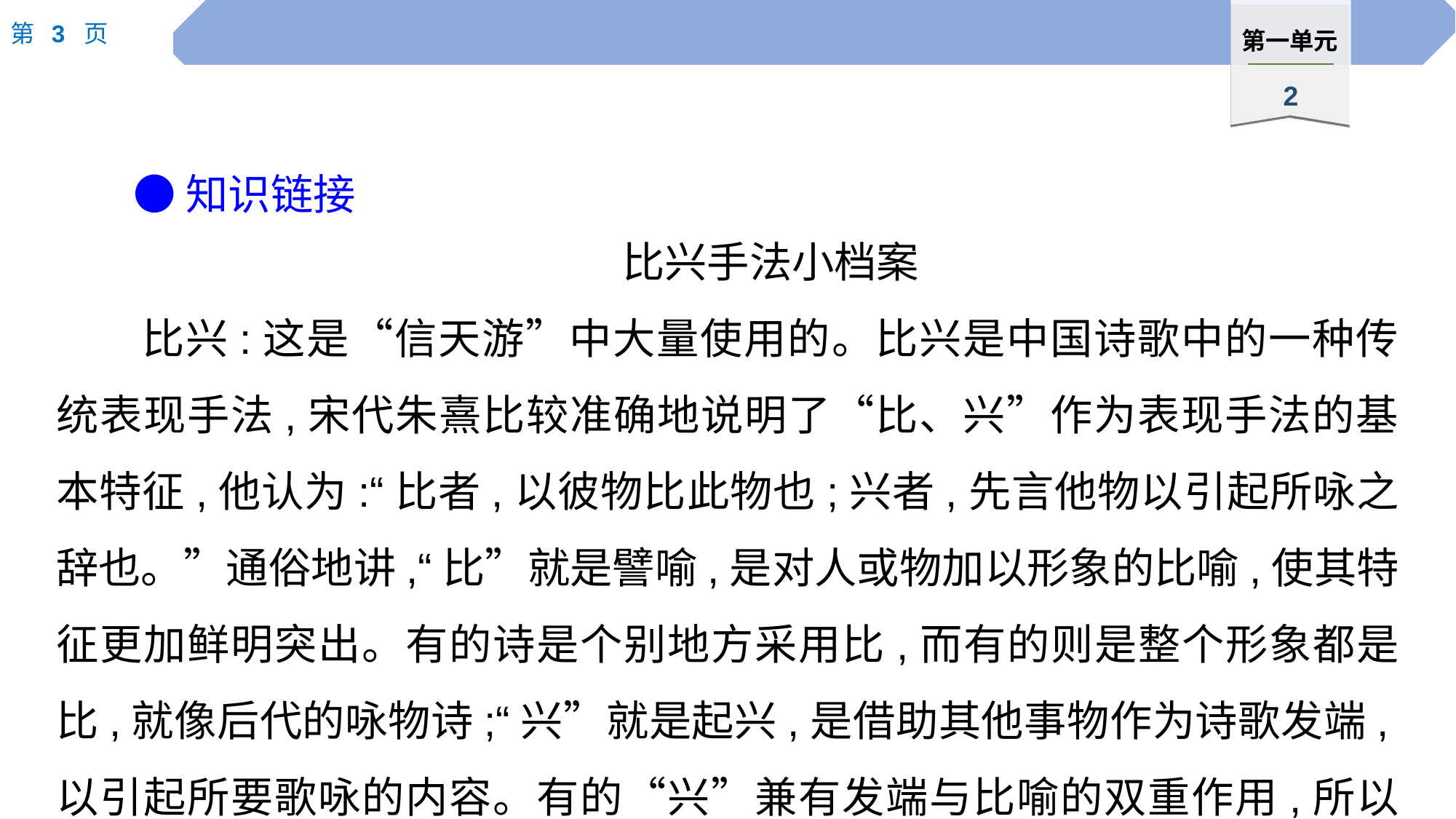

●知识链接
比兴手法小档案
比兴:这是“信天游”中大量使用的。比兴是中国诗歌中的一种传统表现手法,宋代朱熹比较准确地说明了“比、兴”作为表现手法的基本特征,他认为:“比者,以彼物比此物也;兴者,先言他物以引起所咏之辞也。”通俗地讲,“比”就是譬喻,是对人或物加以形象的比喻,使其特征更加鲜明突出。有的诗是个别地方采用比,而有的则是整个形象都是比,就像后代的咏物诗;“兴”就是起兴,是借助其他事物作为诗歌发端,以引起所要歌咏的内容。有的“兴”兼有发端与比喻的双重作用,所以后来“比兴”二